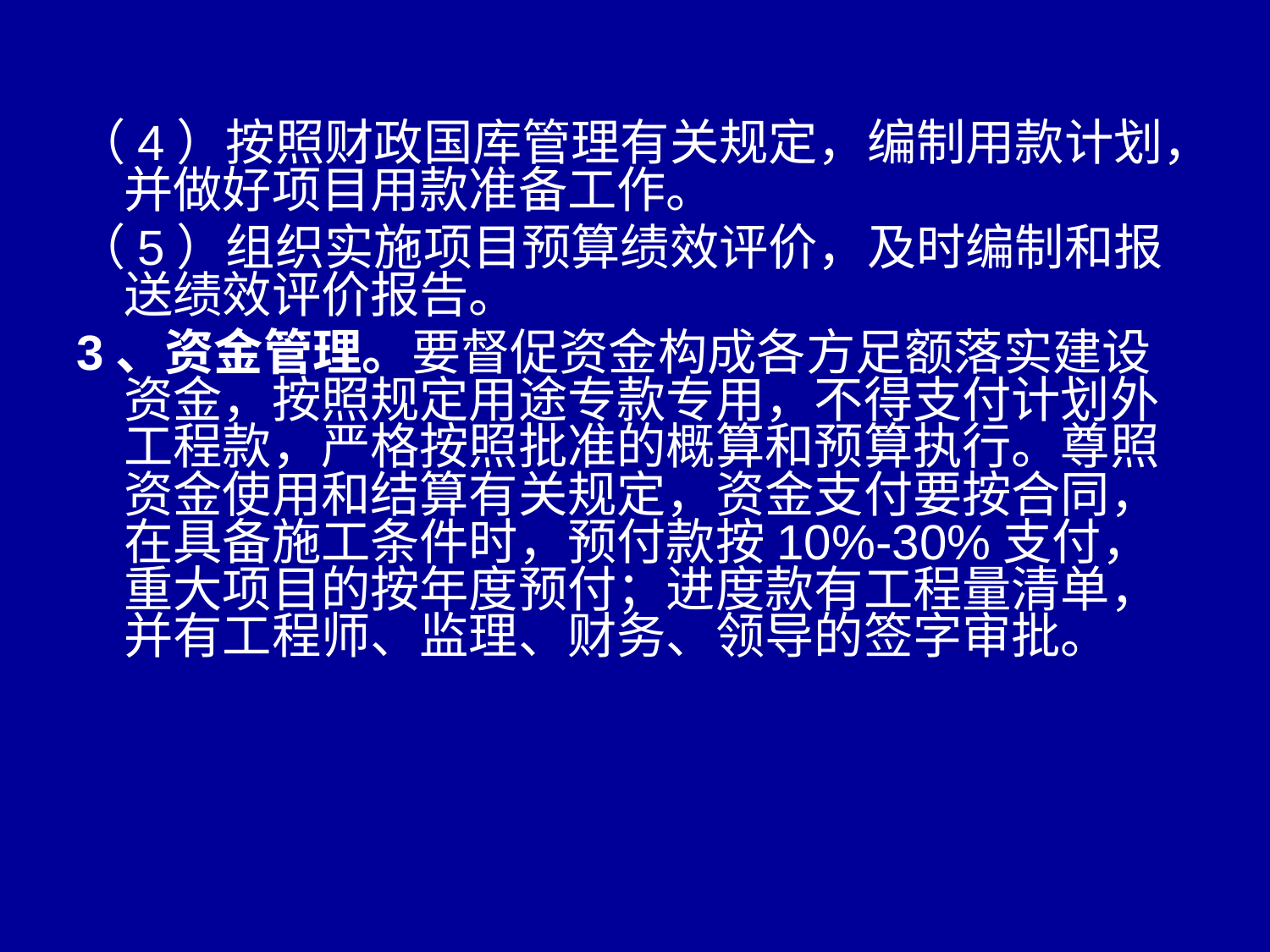

（4）按照财政国库管理有关规定，编制用款计划，并做好项目用款准备工作。
（5）组织实施项目预算绩效评价，及时编制和报送绩效评价报告。
3、资金管理。要督促资金构成各方足额落实建设资金，按照规定用途专款专用，不得支付计划外工程款，严格按照批准的概算和预算执行。尊照资金使用和结算有关规定，资金支付要按合同，在具备施工条件时，预付款按10%-30%支付，重大项目的按年度预付；进度款有工程量清单，并有工程师、监理、财务、领导的签字审批。